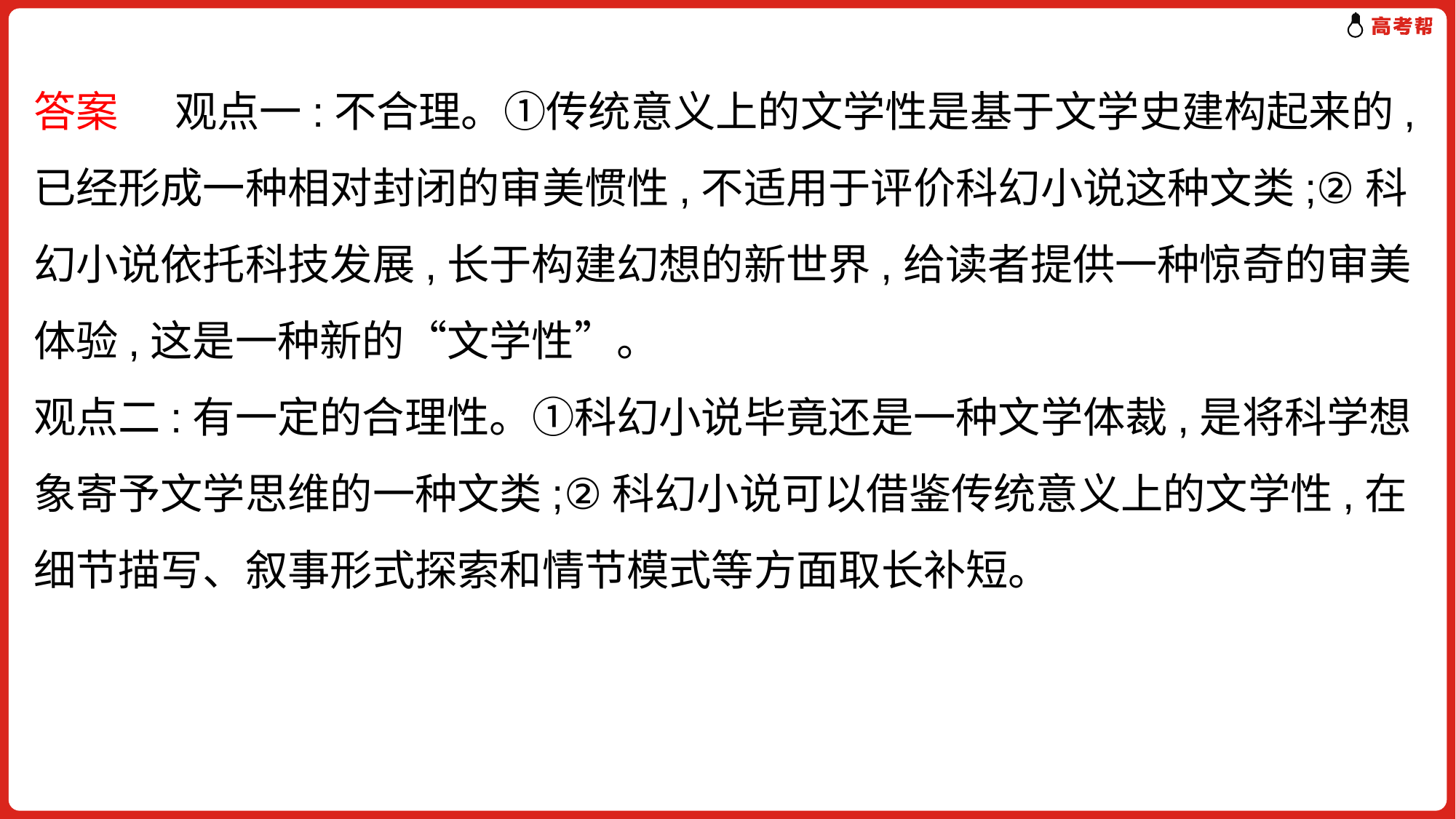

答案      观点一:不合理。①传统意义上的文学性是基于文学史建构起来的,已经形成一种相对封闭的审美惯性,不适用于评价科幻小说这种文类;②科幻小说依托科技发展,长于构建幻想的新世界,给读者提供一种惊奇的审美体验,这是一种新的“文学性”。
观点二:有一定的合理性。①科幻小说毕竟还是一种文学体裁,是将科学想象寄予文学思维的一种文类;②科幻小说可以借鉴传统意义上的文学性,在细节描写、叙事形式探索和情节模式等方面取长补短。